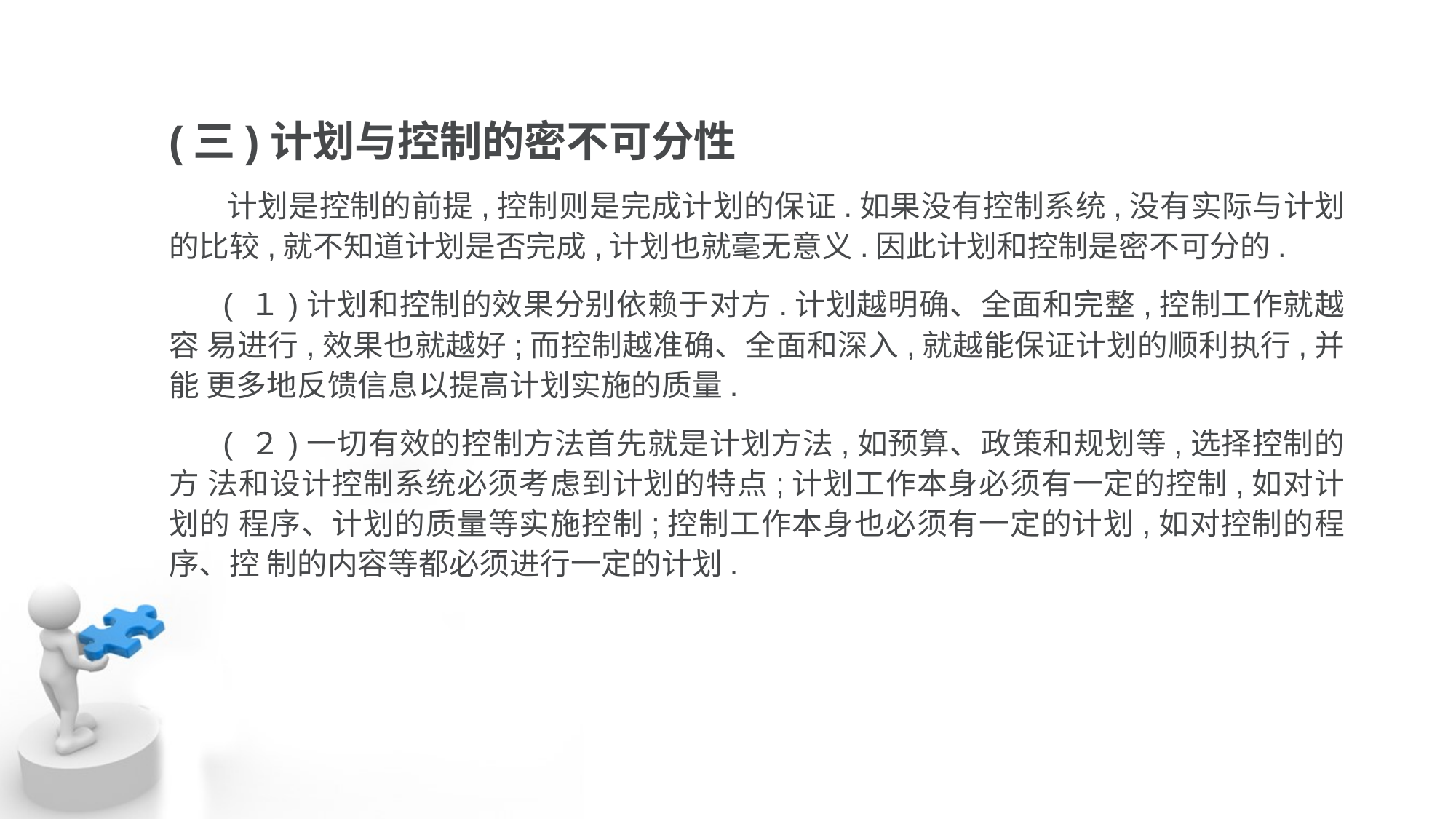

(三)计划与控制的密不可分性
       计划是控制的前提,控制则是完成计划的保证.如果没有控制系统,没有实际与计划 的比较,就不知道计划是否完成,计划也就毫无意义.因此计划和控制是密不可分的.
      ( １)计划和控制的效果分别依赖于对方.计划越明确、全面和完整,控制工作就越容 易进行,效果也就越好;而控制越准确、全面和深入,就越能保证计划的顺利执行,并能 更多地反馈信息以提高计划实施的质量.
      ( ２)一切有效的控制方法首先就是计划方法,如预算、政策和规划等,选择控制的方 法和设计控制系统必须考虑到计划的特点;计划工作本身必须有一定的控制,如对计划的 程序、计划的质量等实施控制;控制工作本身也必须有一定的计划,如对控制的程序、控 制的内容等都必须进行一定的计划.